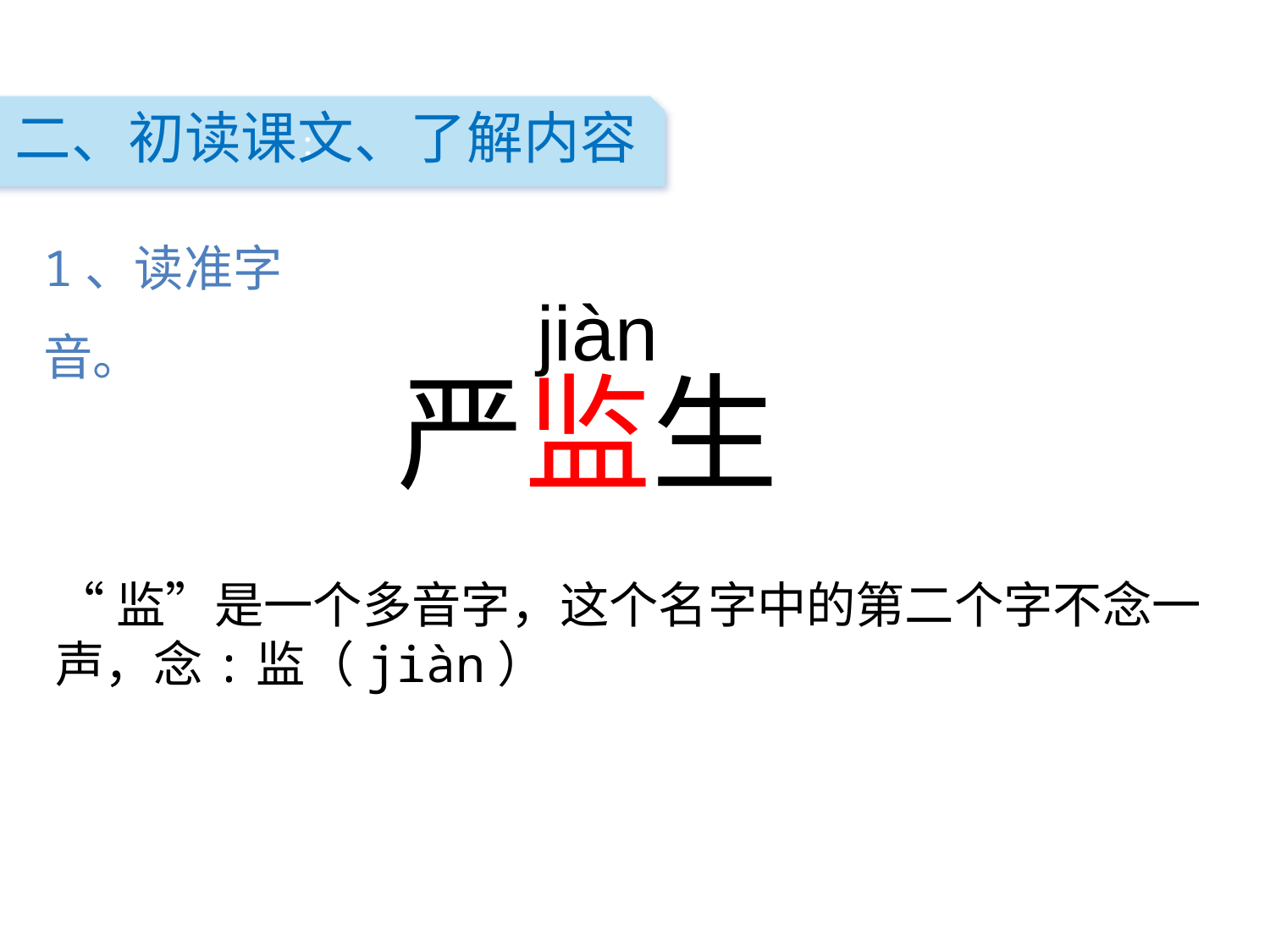

；
二、初读课文、了解内容
1、读准字音。
jiàn
严监生
“监”是一个多音字，这个名字中的第二个字不念一声，念:监（jiàn）